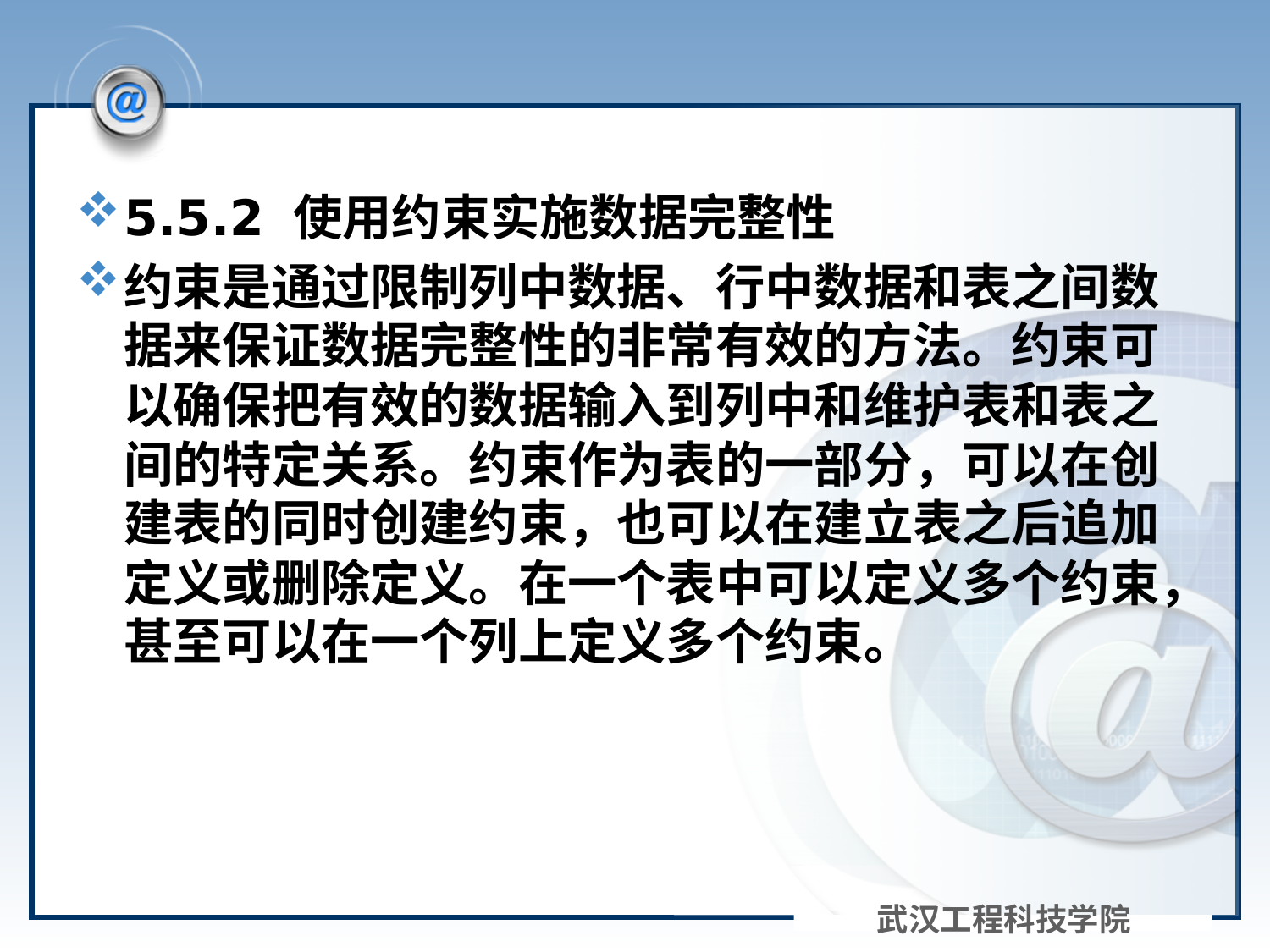

#
5.5.2 使用约束实施数据完整性
约束是通过限制列中数据、行中数据和表之间数据来保证数据完整性的非常有效的方法。约束可以确保把有效的数据输入到列中和维护表和表之间的特定关系。约束作为表的一部分，可以在创建表的同时创建约束，也可以在建立表之后追加定义或删除定义。在一个表中可以定义多个约束，甚至可以在一个列上定义多个约束。

武汉工程科技学院